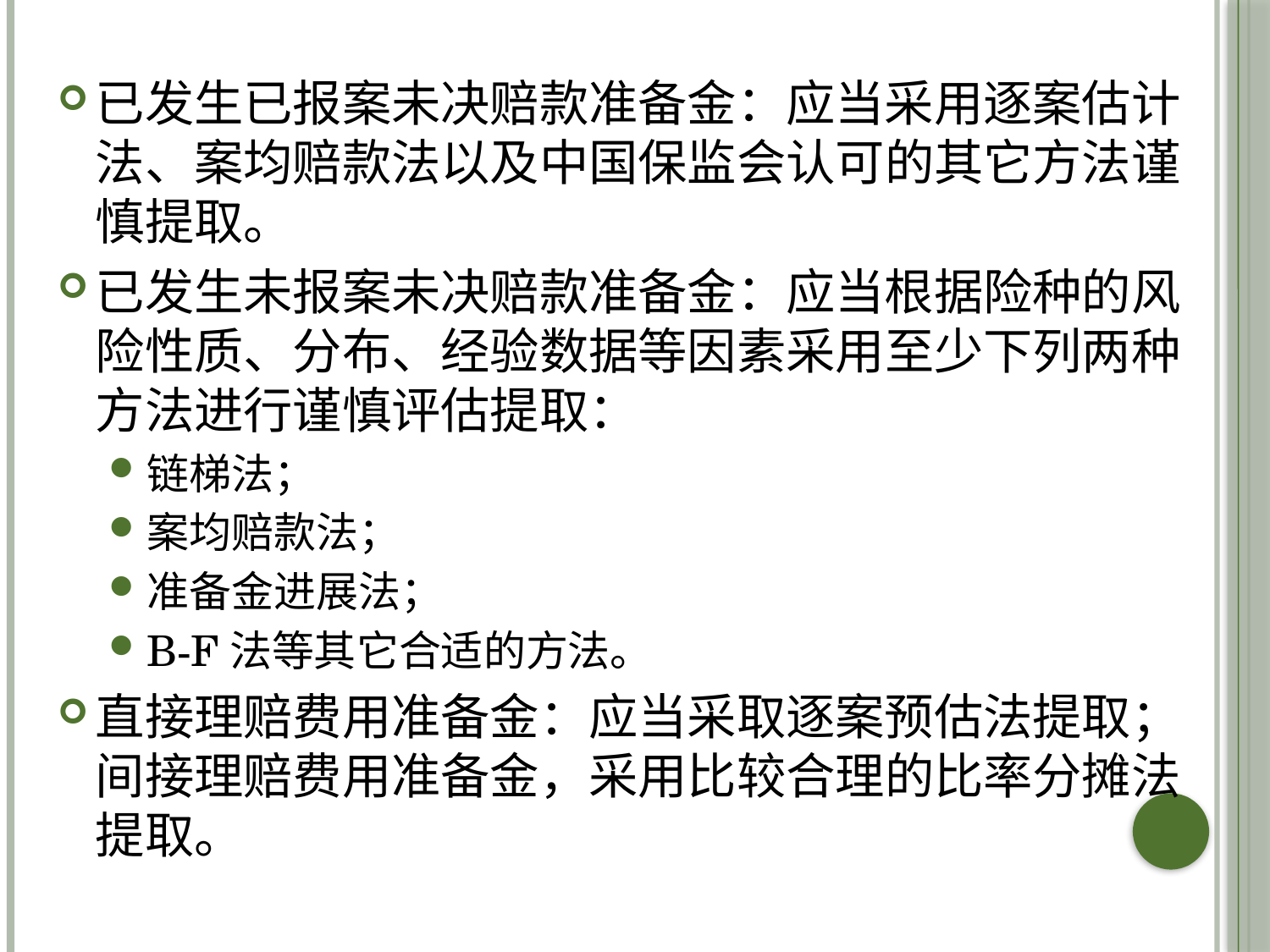

已发生已报案未决赔款准备金：应当采用逐案估计法、案均赔款法以及中国保监会认可的其它方法谨慎提取。
已发生未报案未决赔款准备金：应当根据险种的风险性质、分布、经验数据等因素采用至少下列两种方法进行谨慎评估提取：
链梯法；
案均赔款法；
准备金进展法；
B-F法等其它合适的方法。
直接理赔费用准备金：应当采取逐案预估法提取；间接理赔费用准备金，采用比较合理的比率分摊法提取。